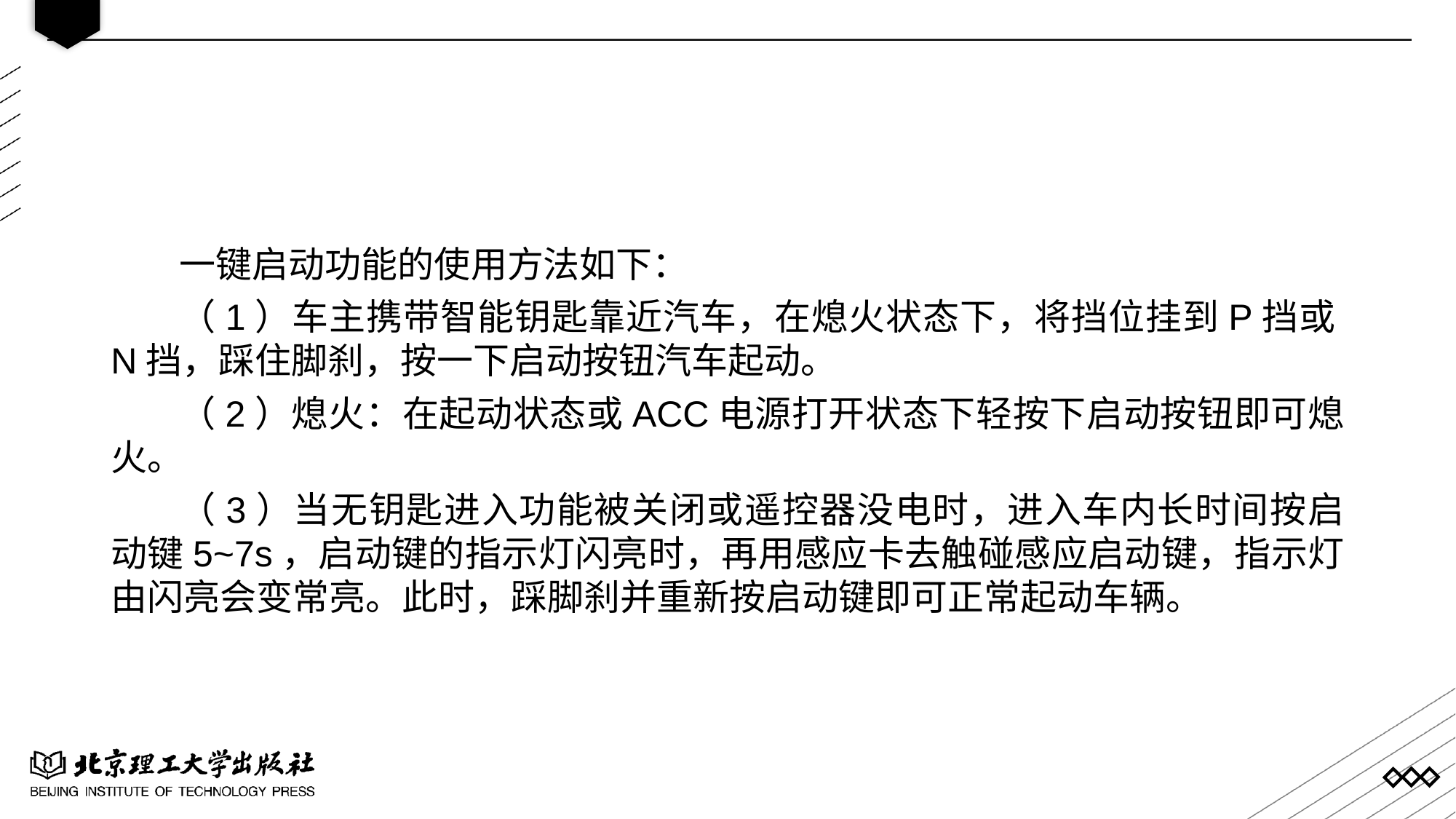

一键启动功能的使用方法如下：
（1）车主携带智能钥匙靠近汽车，在熄火状态下，将挡位挂到P挡或N挡，踩住脚刹，按一下启动按钮汽车起动。
（2）熄火：在起动状态或ACC电源打开状态下轻按下启动按钮即可熄火。
（3）当无钥匙进入功能被关闭或遥控器没电时，进入车内长时间按启动键5~7s，启动键的指示灯闪亮时，再用感应卡去触碰感应启动键，指示灯由闪亮会变常亮。此时，踩脚刹并重新按启动键即可正常起动车辆。